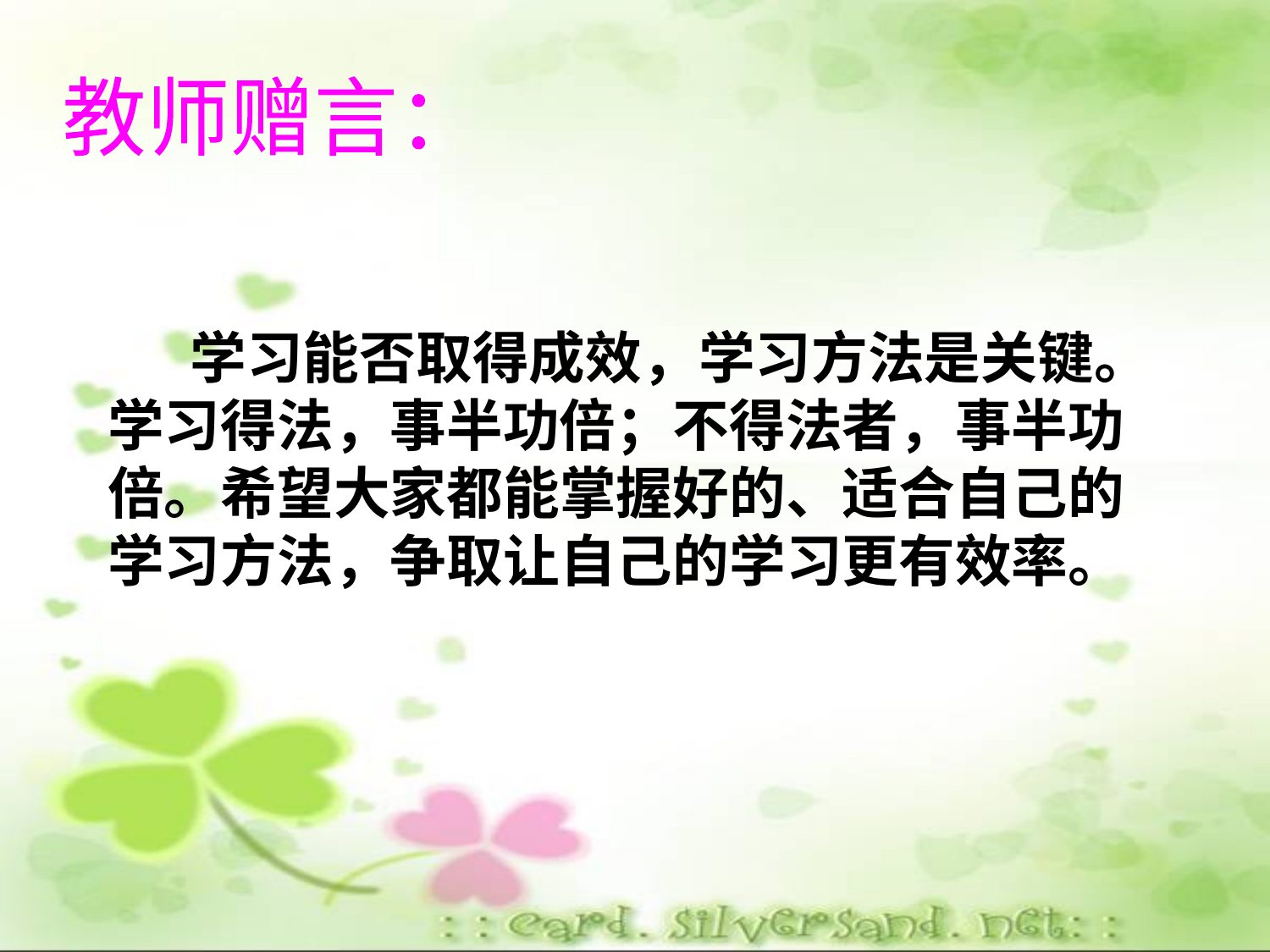

教师赠言：
　  学习能否取得成效，学习方法是关键。学习得法，事半功倍；不得法者，事半功倍。希望大家都能掌握好的、适合自己的学习方法，争取让自己的学习更有效率。